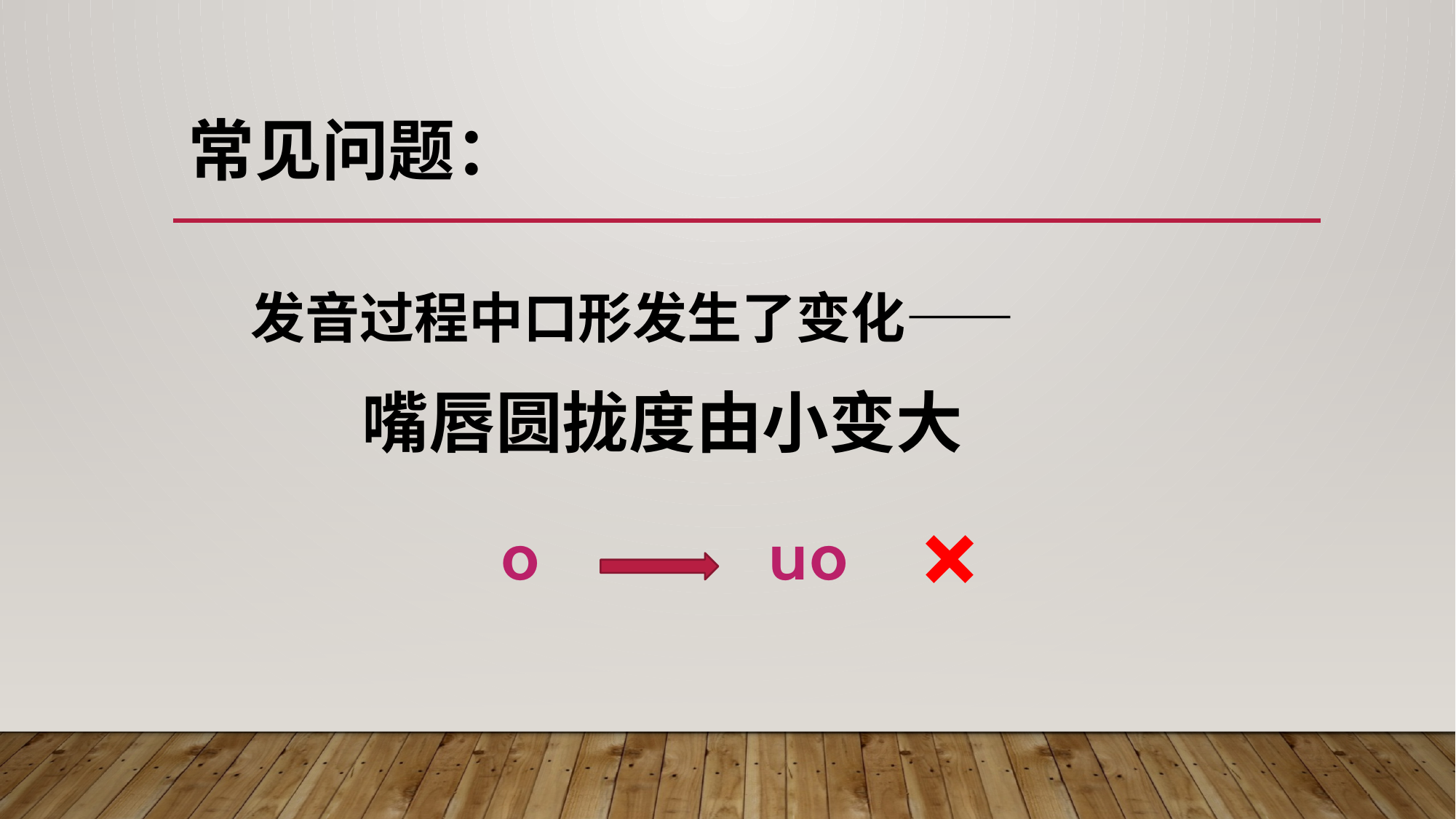

# 常见问题：
    发音过程中口形发生了变化——
             嘴唇圆拢度由小变大
×
o
uo